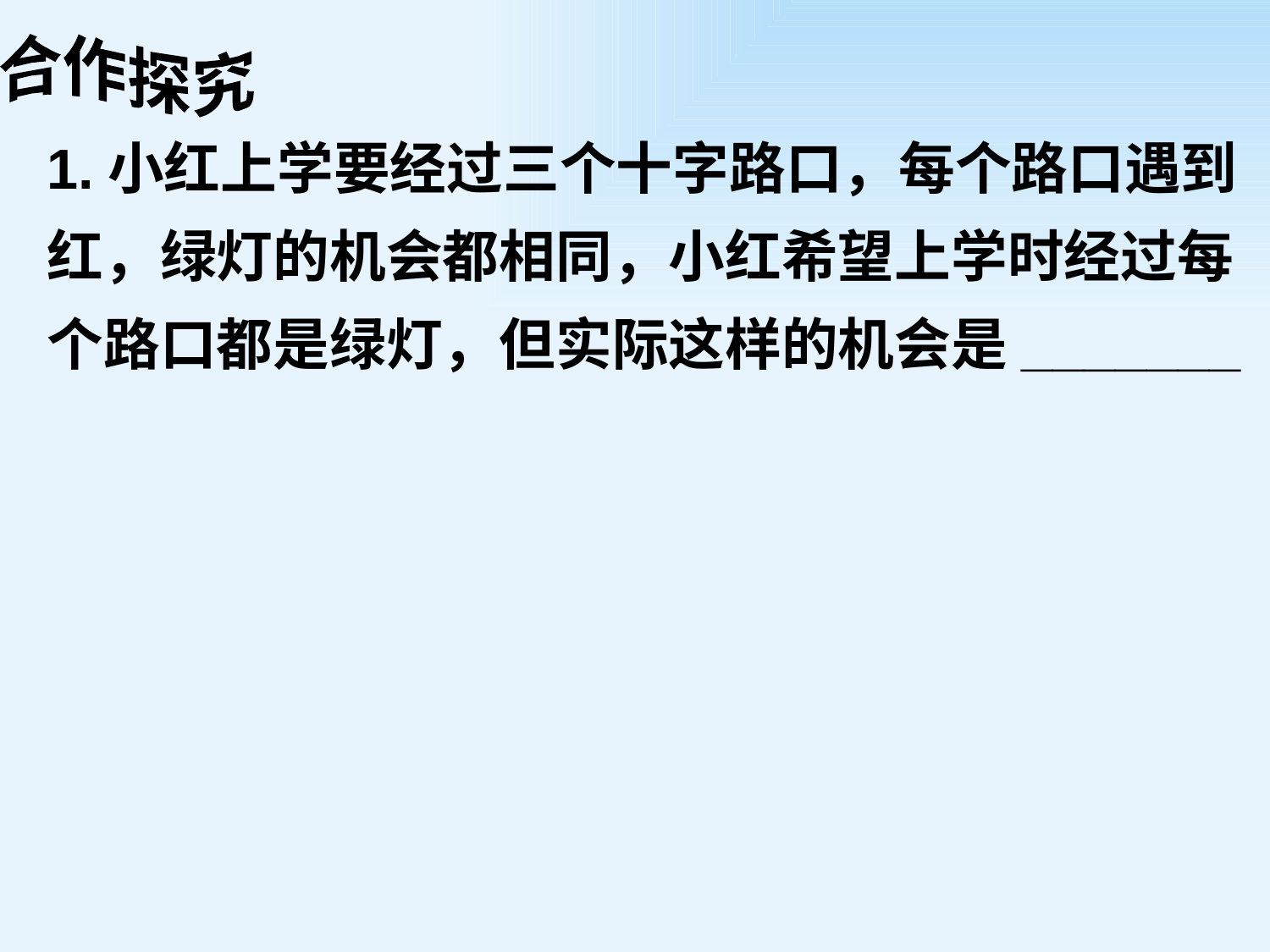

合作探究
1.小红上学要经过三个十字路口，每个路口遇到红，绿灯的机会都相同，小红希望上学时经过每个路口都是绿灯，但实际这样的机会是_______